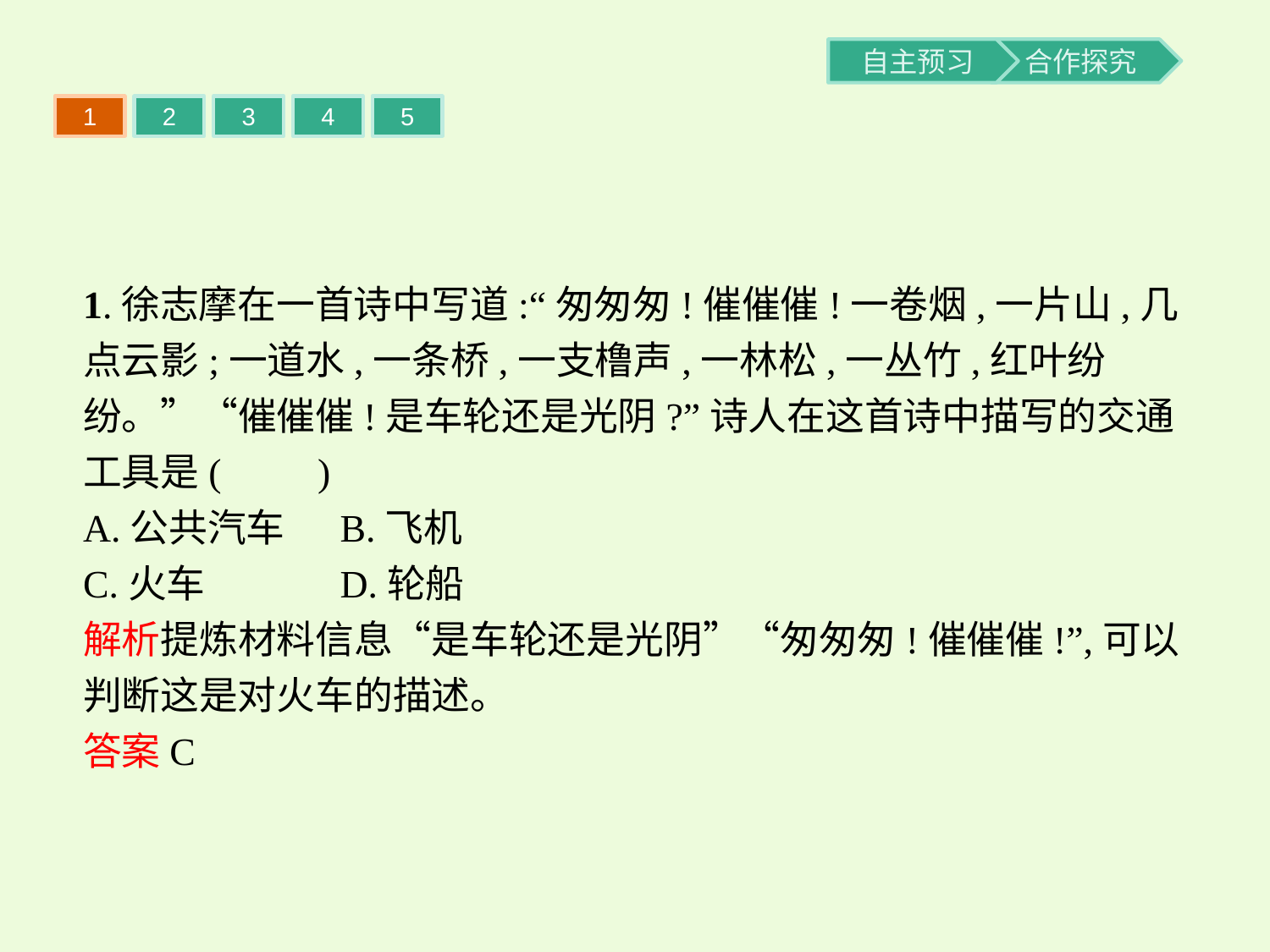

1
2
3
4
5
1.徐志摩在一首诗中写道:“匆匆匆!催催催!一卷烟,一片山,几点云影;一道水,一条桥,一支橹声,一林松,一丛竹,红叶纷纷。”“催催催!是车轮还是光阴?”诗人在这首诗中描写的交通工具是(　　)
A.公共汽车	B.飞机
C.火车		D.轮船
解析提炼材料信息“是车轮还是光阴”“匆匆匆!催催催!”,可以判断这是对火车的描述。
答案C